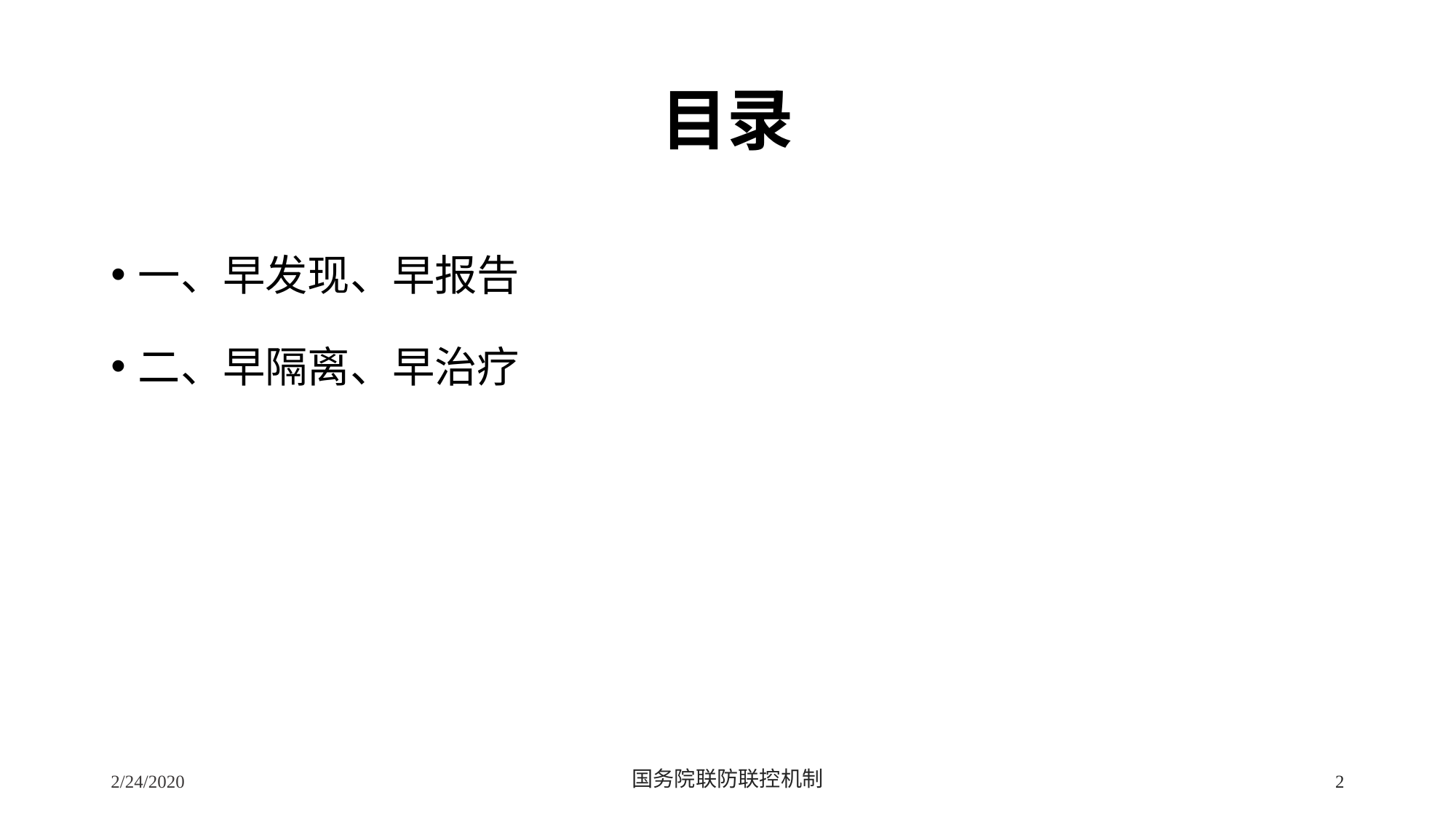

# 目录
一、早发现、早报告
二、早隔离、早治疗

2/24/2020
国务院联防联控机制
2